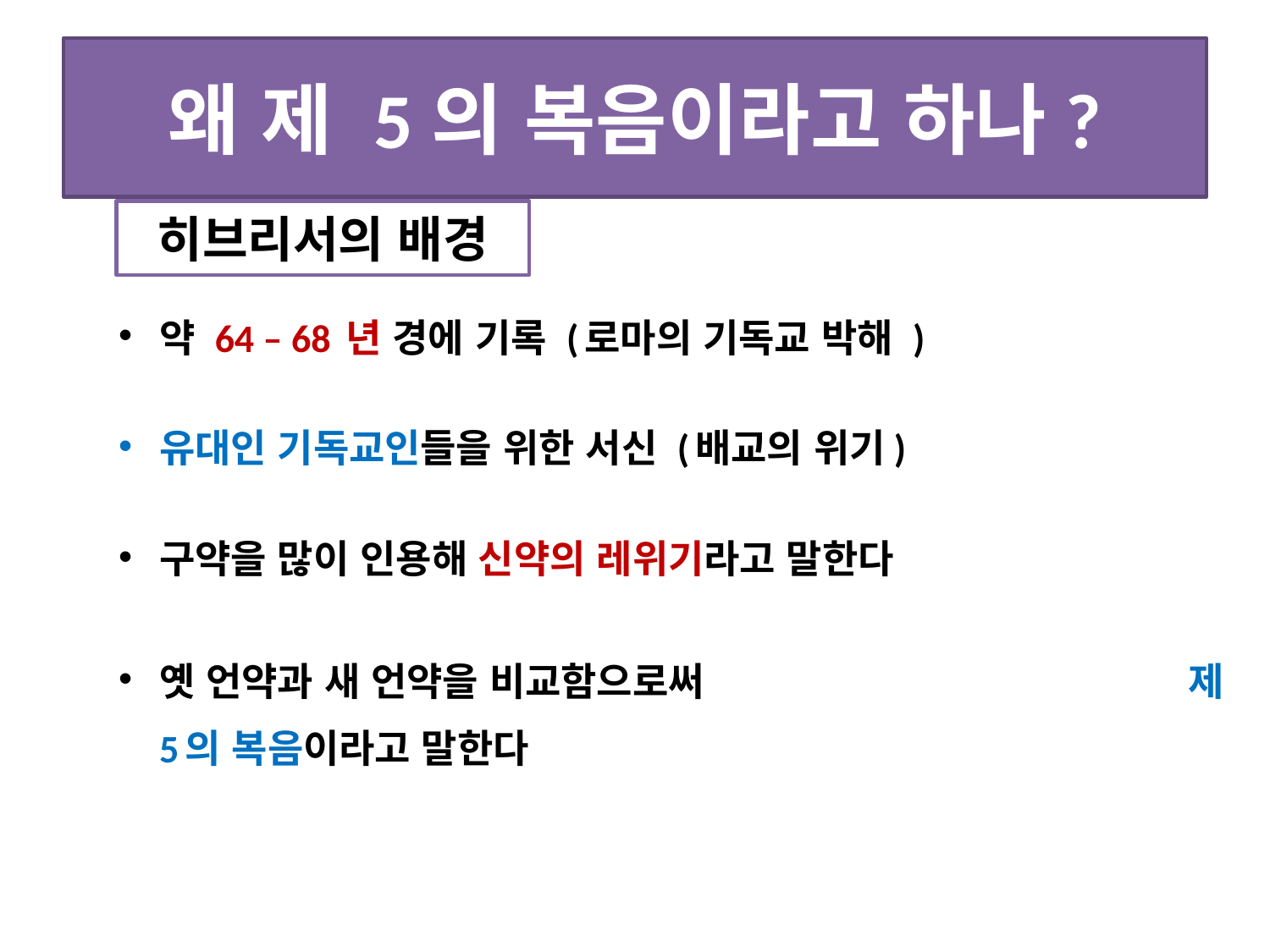

# 왜 제 5의 복음이라고 하나?
히브리서의 배경

약 64 – 68 년 경에 기록 (로마의 기독교 박해 )

유대인 기독교인들을 위한 서신 (배교의 위기)

구약을 많이 인용해 신약의 레위기라고 말한다

옛 언약과 새 언약을 비교함으로써                                            제 5의 복음이라고 말한다